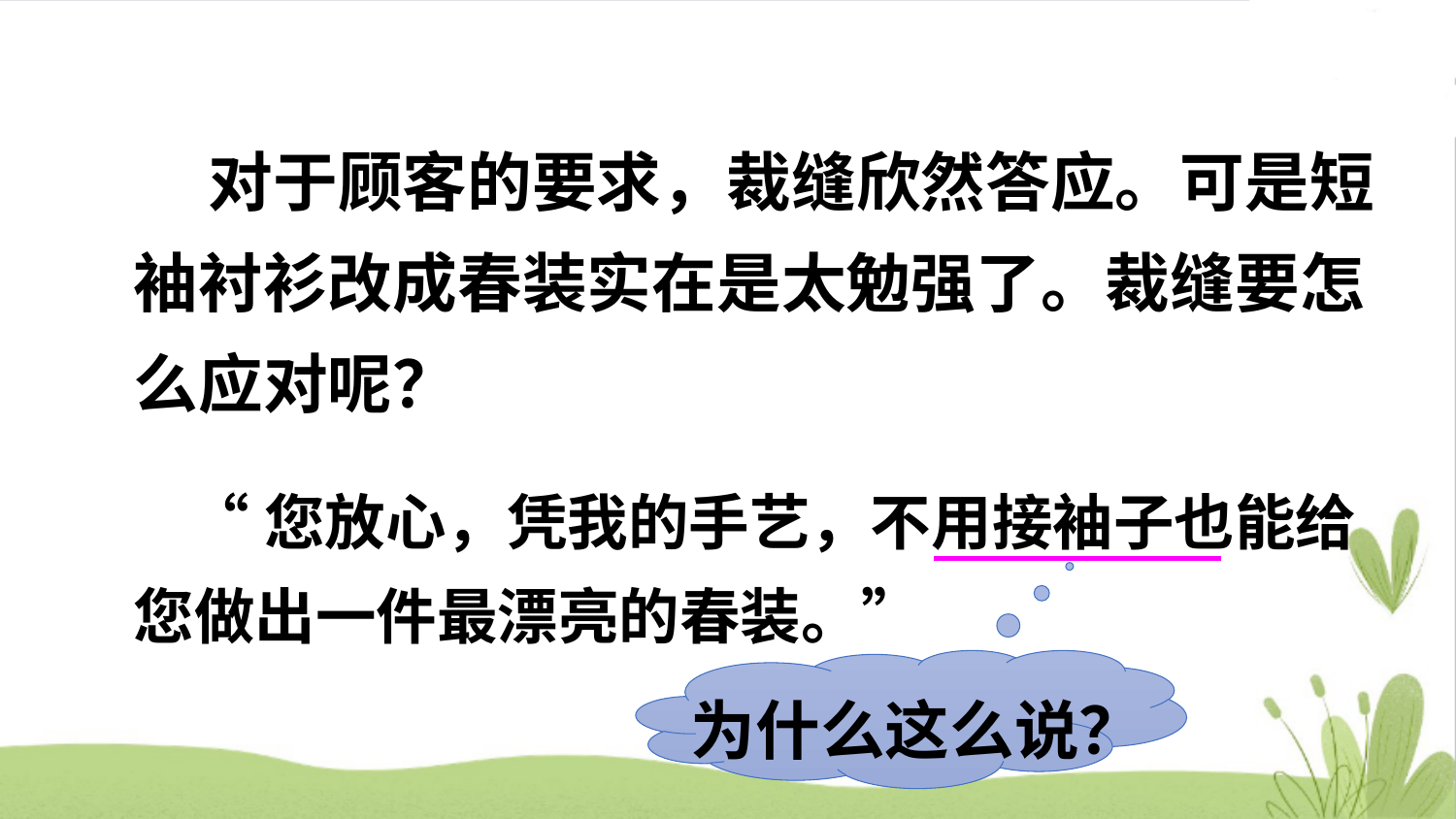

对于顾客的要求，裁缝欣然答应。可是短袖衬衫改成春装实在是太勉强了。裁缝要怎么应对呢？
    “您放心，凭我的手艺，不用接袖子也能给您做出一件最漂亮的春装。”

为什么这么说？